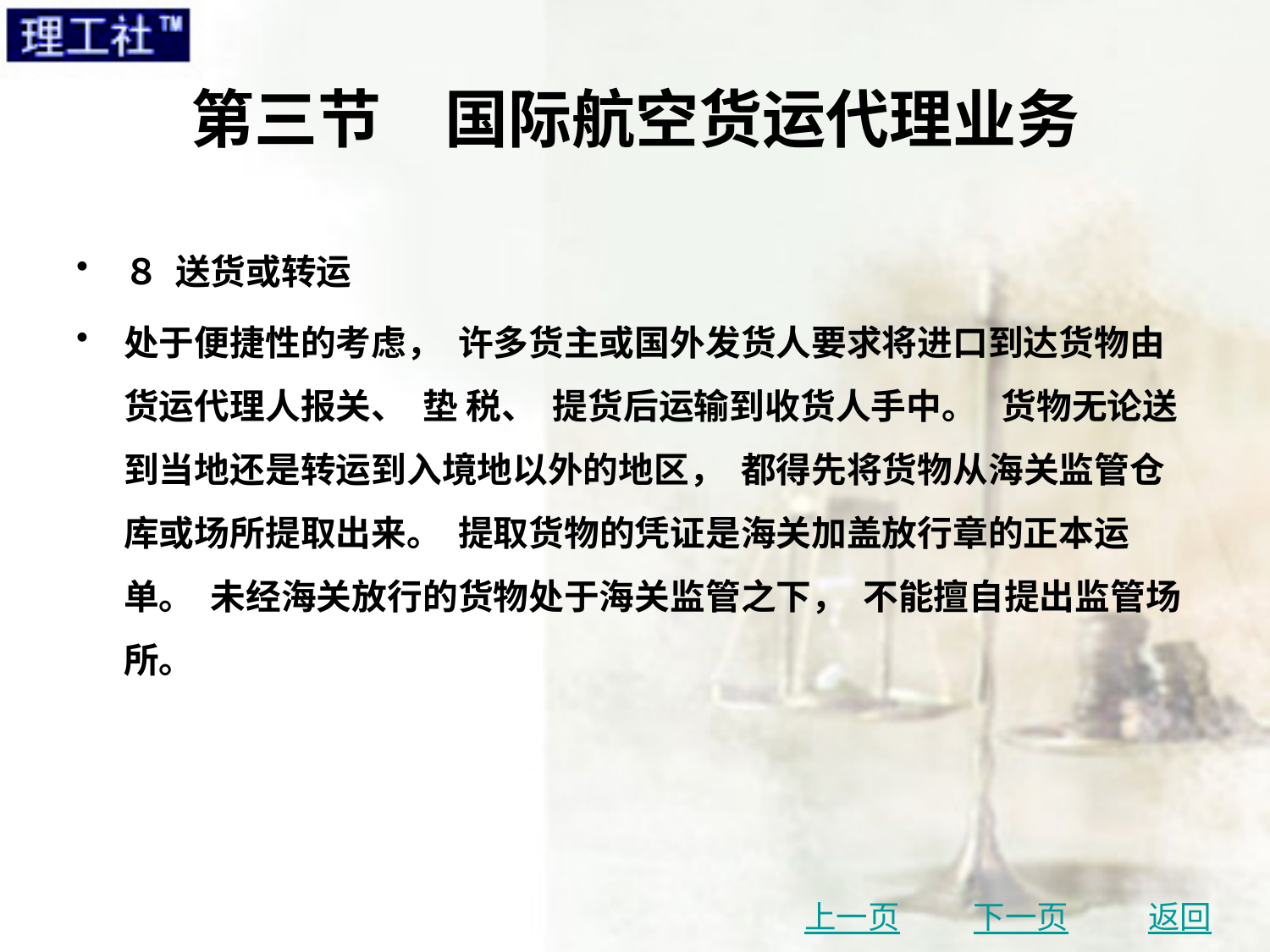

# 第三节　国际航空货运代理业务
８  送货或转运
处于便捷性的考虑，  许多货主或国外发货人要求将进口到达货物由货运代理人报关、  垫 税、  提货后运输到收货人手中。   货物无论送到当地还是转运到入境地以外的地区，  都得先将货物从海关监管仓库或场所提取出来。  提取货物的凭证是海关加盖放行章的正本运单。  未经海关放行的货物处于海关监管之下，  不能擅自提出监管场所。

上一页
下一页
返回